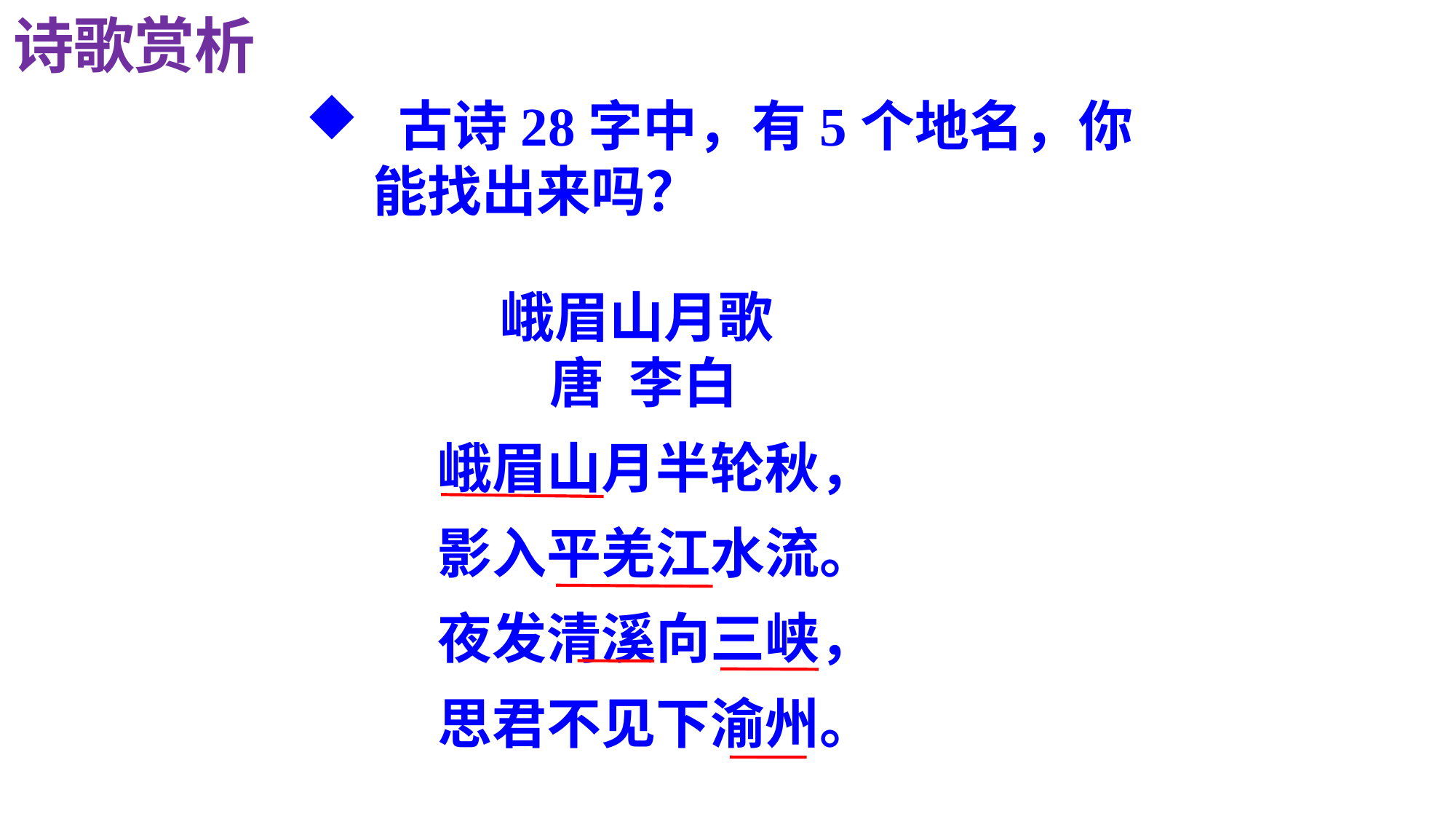

诗歌赏析
 古诗28字中，有5个地名，你能找出来吗？
    峨眉山月歌
        唐  李白
峨眉山月半轮秋，
影入平羌江水流。
夜发清溪向三峡，
思君不见下渝州。